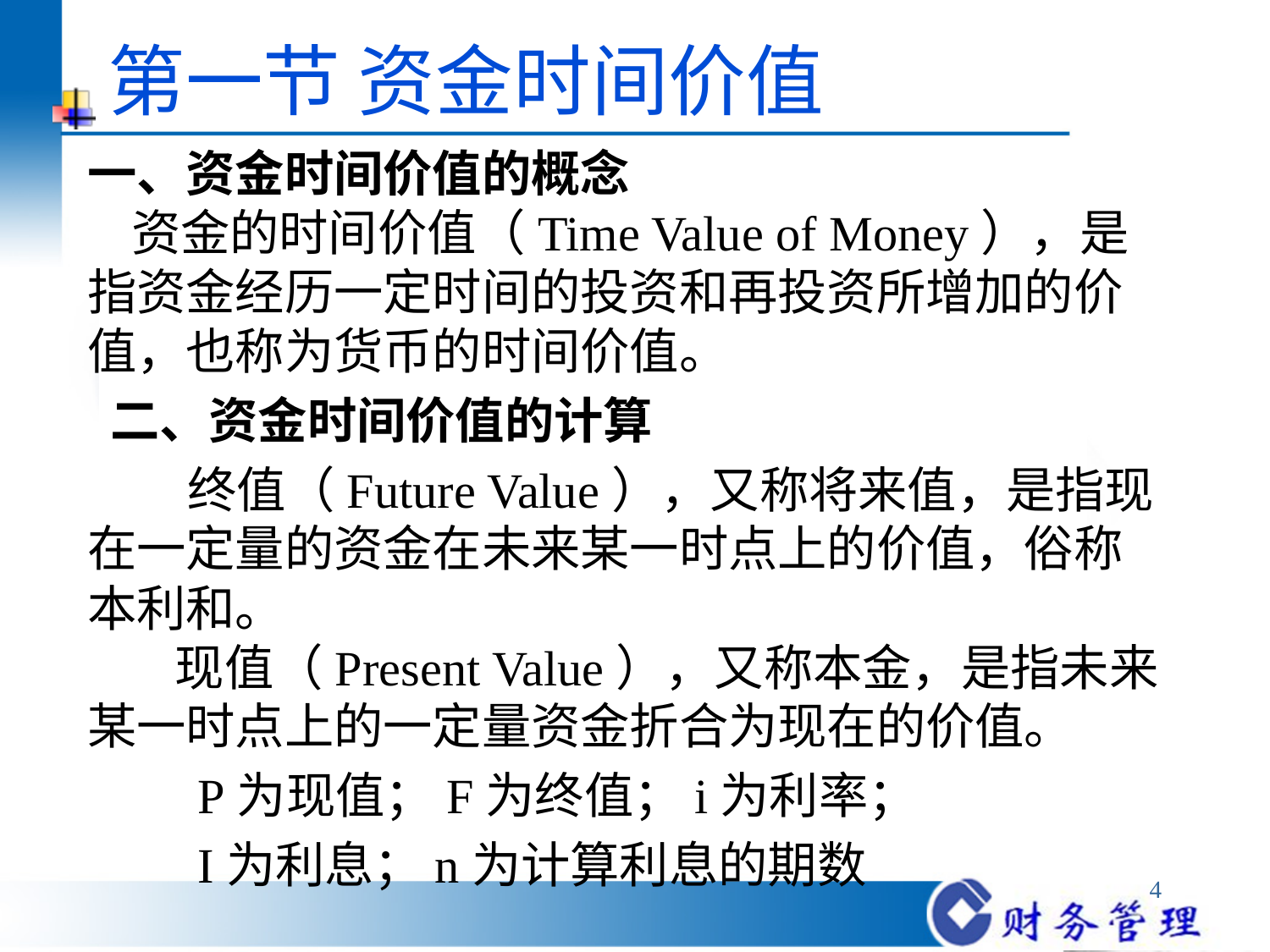

# 第一节 资金时间价值
一、资金时间价值的概念
    资金的时间价值（Time Value of Money），是指资金经历一定时间的投资和再投资所增加的价值，也称为货币的时间价值。
 二、资金时间价值的计算
        终值（Future Value），又称将来值，是指现在一定量的资金在未来某一时点上的价值，俗称本利和。
        现值（Present Value），又称本金，是指未来某一时点上的一定量资金折合为现在的价值。
         P为现值；F为终值；i为利率；
         I为利息；n为计算利息的期数
4